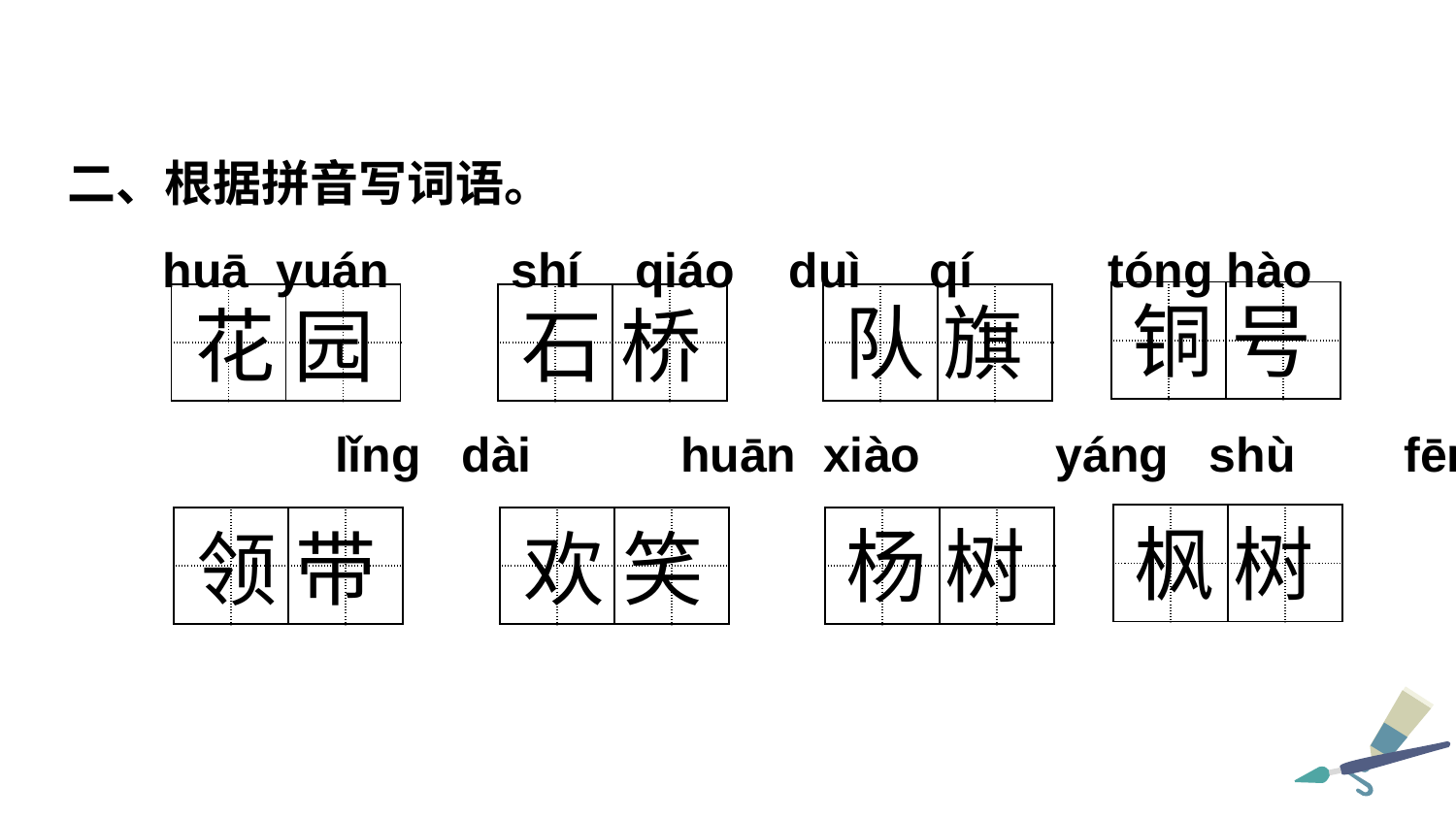

二、根据拼音写词语。

 huā  yuán         shí    qiáo    duì     qí          tónɡ hào
|  |  |  |  |
| --- | --- | --- | --- |
|  |  |  |  |
铜 号
|  |  |  |  |
| --- | --- | --- | --- |
|  |  |  |  |
|  |  |  |  |
| --- | --- | --- | --- |
|  |  |  |  |
|  |  |  |  |
| --- | --- | --- | --- |
|  |  |  |  |
队 旗
花 园
石 桥
 lǐnɡ   dài           huān  xiào          yánɡ   shù        fēnɡ  shù
|  |  |  |  |
| --- | --- | --- | --- |
|  |  |  |  |
枫 树
|  |  |  |  |
| --- | --- | --- | --- |
|  |  |  |  |
|  |  |  |  |
| --- | --- | --- | --- |
|  |  |  |  |
|  |  |  |  |
| --- | --- | --- | --- |
|  |  |  |  |
杨 树
领 带
欢 笑